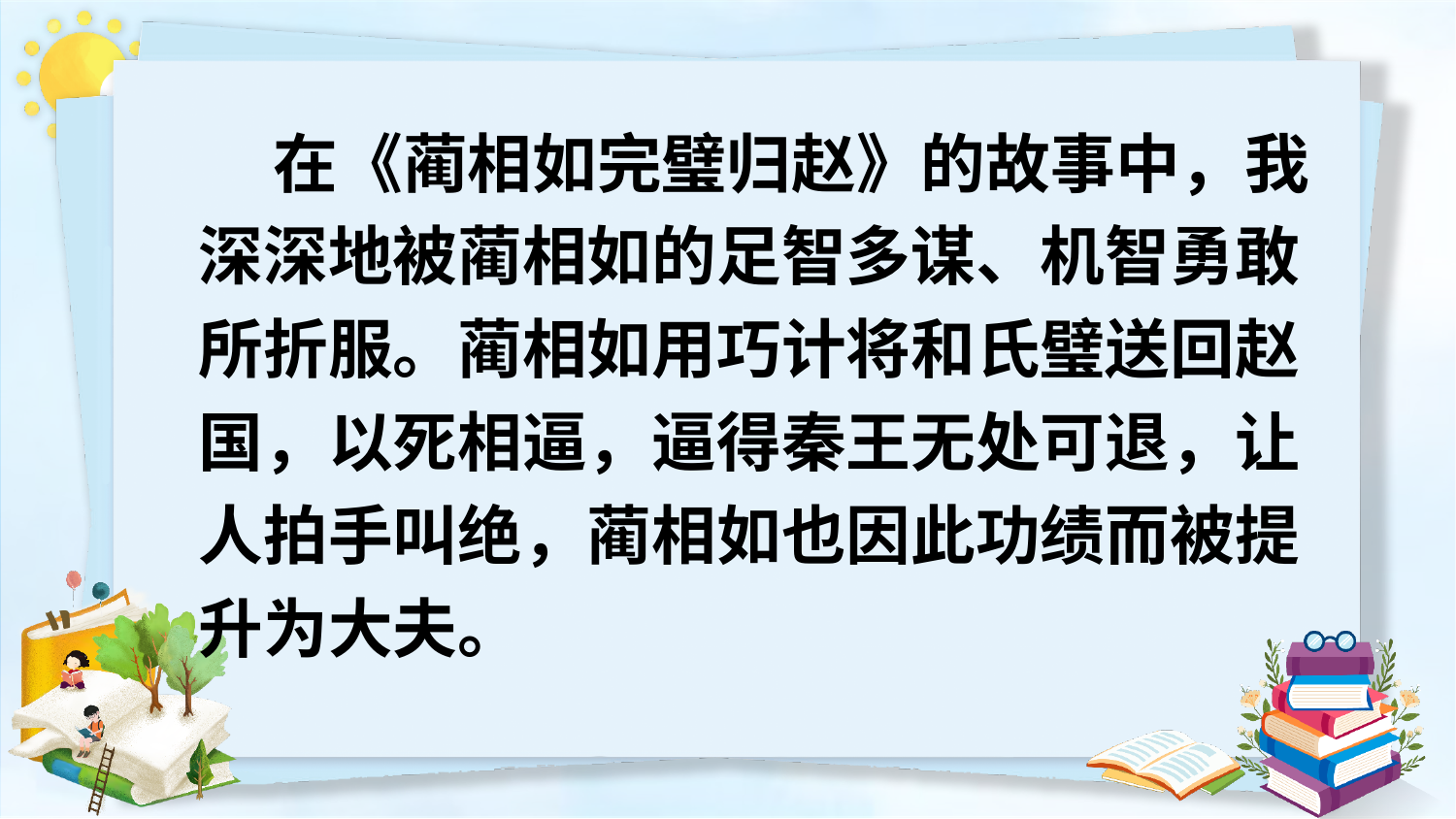

在《蔺相如完璧归赵》的故事中，我深深地被蔺相如的足智多谋、机智勇敢所折服。蔺相如用巧计将和氏璧送回赵国，以死相逼，逼得秦王无处可退，让人拍手叫绝，蔺相如也因此功绩而被提升为大夫。